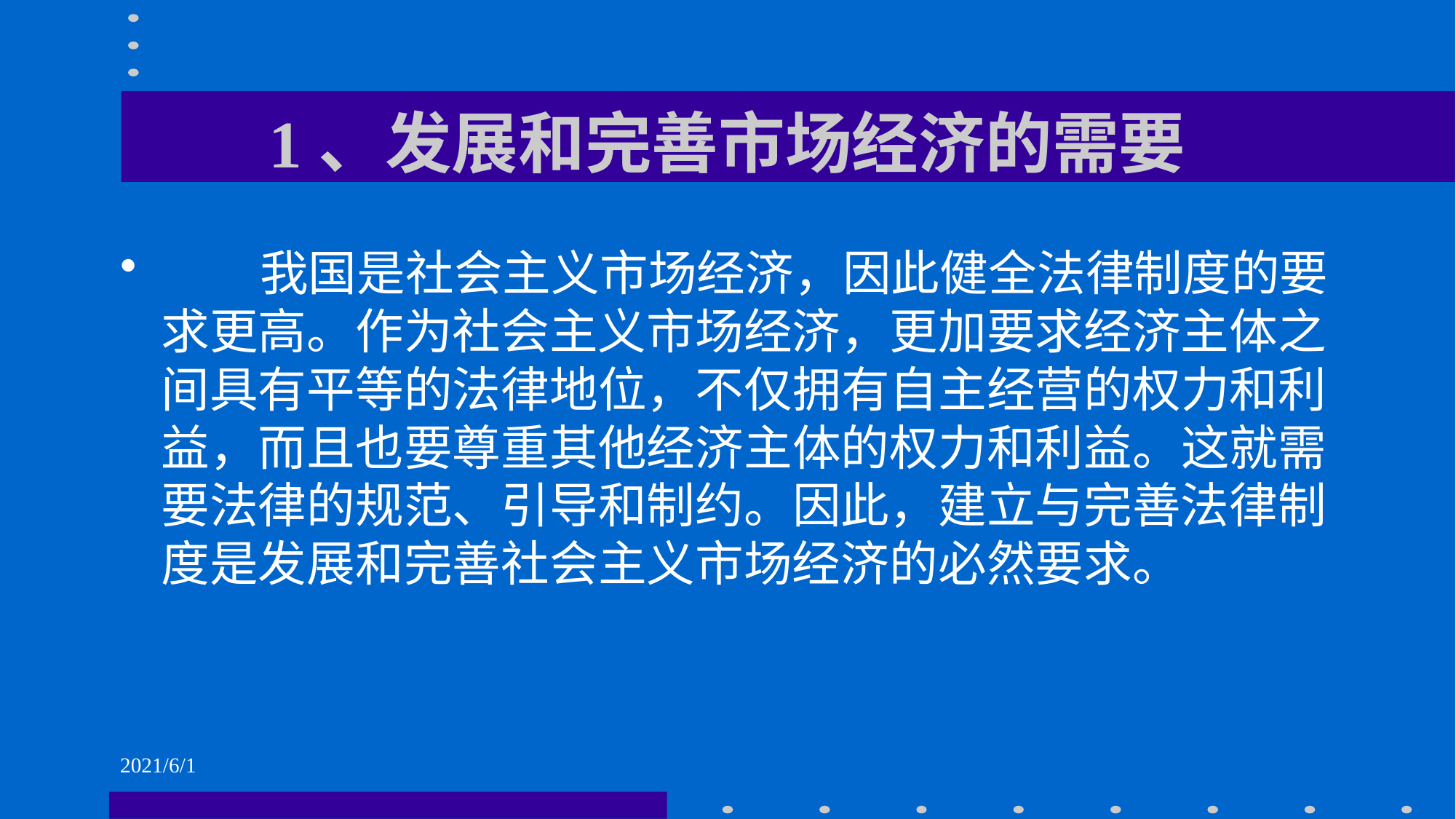

# 1、发展和完善市场经济的需要
        我国是社会主义市场经济，因此健全法律制度的要求更高。作为社会主义市场经济，更加要求经济主体之间具有平等的法律地位，不仅拥有自主经营的权力和利益，而且也要尊重其他经济主体的权力和利益。这就需要法律的规范、引导和制约。因此，建立与完善法律制度是发展和完善社会主义市场经济的必然要求。

2021/6/1